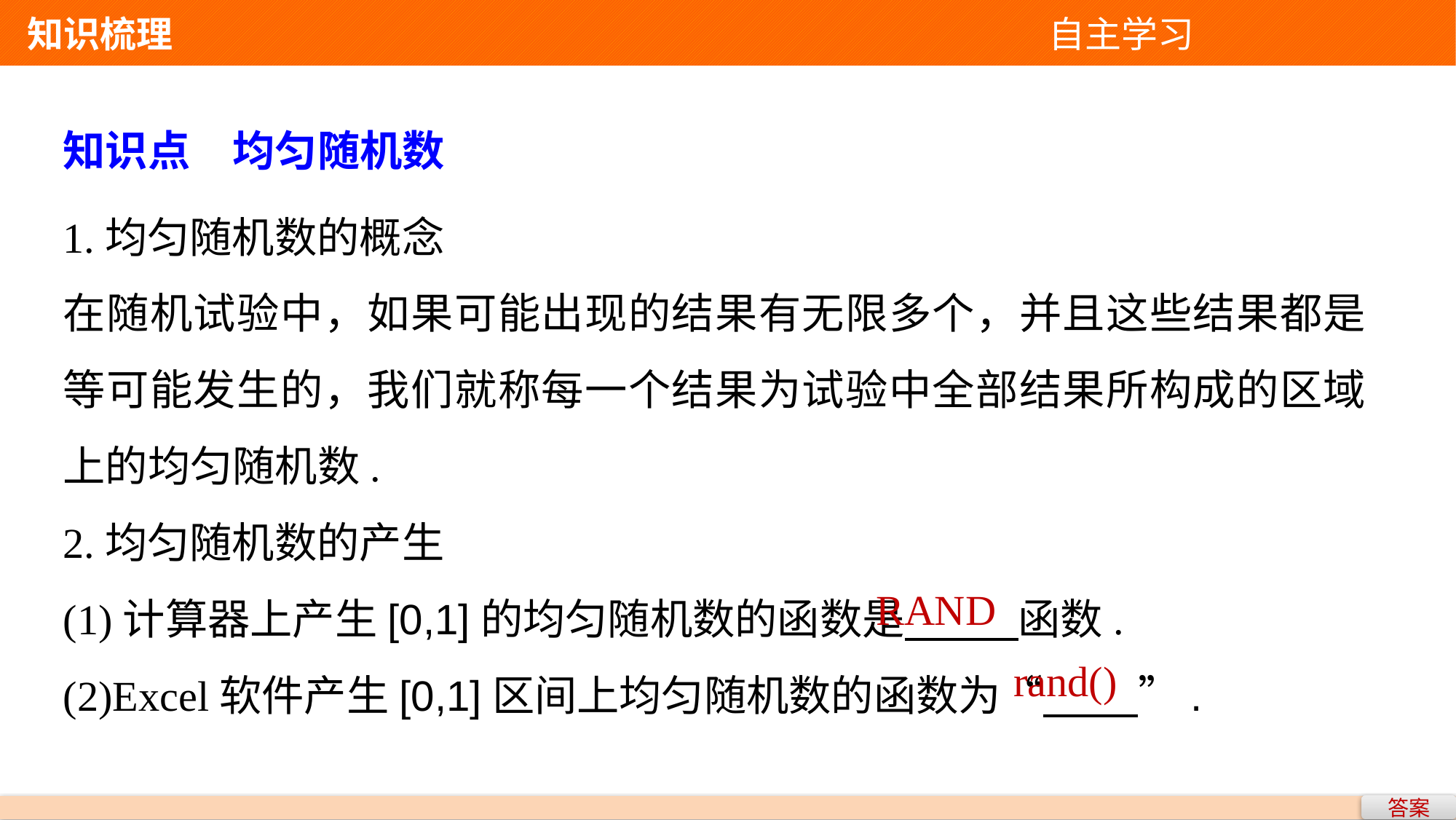

知识梳理                                                                                                           自主学习
知识点　均匀随机数
1.均匀随机数的概念
在随机试验中，如果可能出现的结果有无限多个，并且这些结果都是等可能发生的，我们就称每一个结果为试验中全部结果所构成的区域上的均匀随机数.
2.均匀随机数的产生
(1)计算器上产生[0,1]的均匀随机数的函数是            函数.
(2)Excel软件产生[0,1]区间上均匀随机数的函数为“          ”.
RAND
rand()
答案